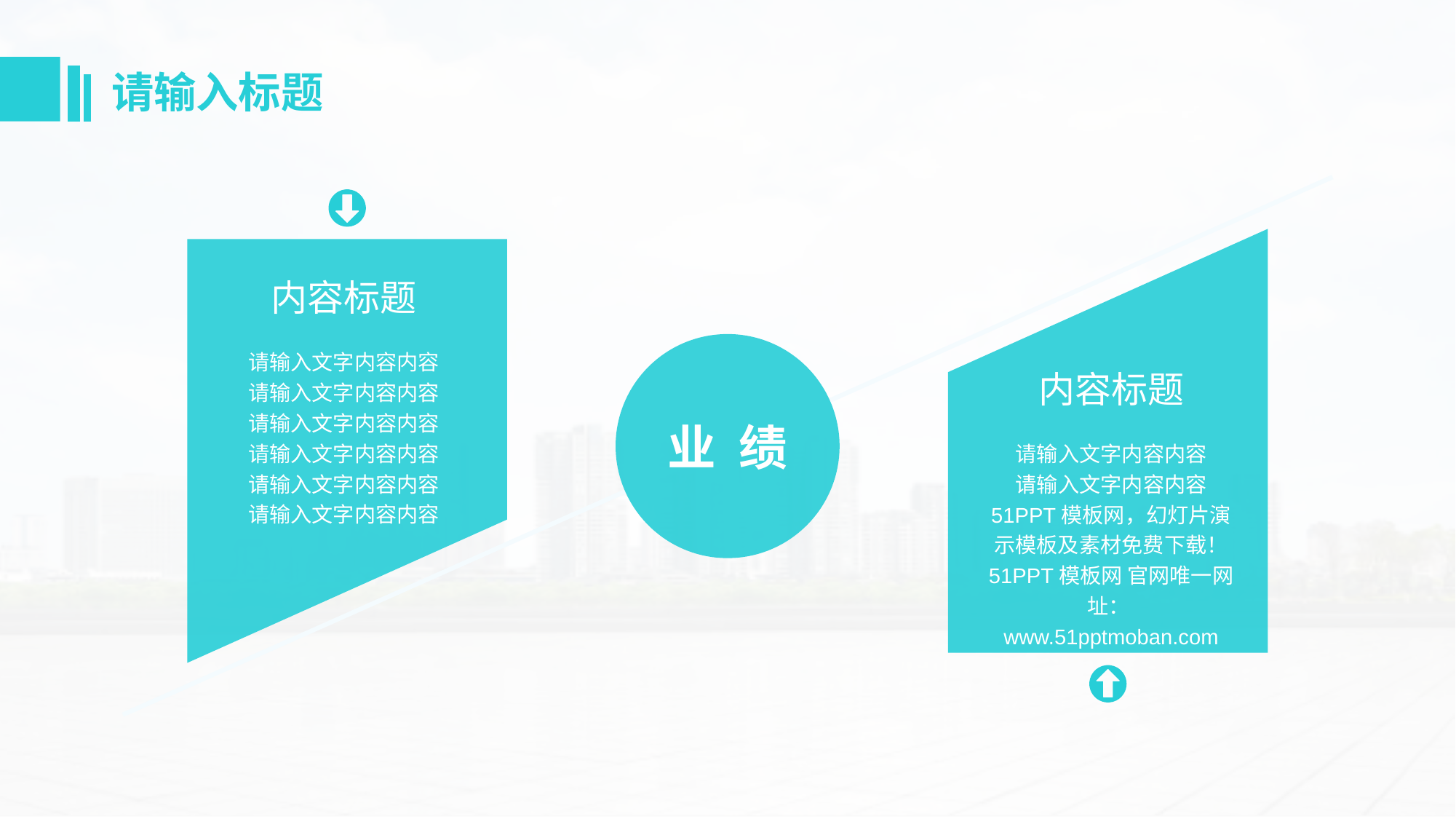

# 请输入标题

内容标题
业  绩
请输入文字内容内容
请输入文字内容内容
请输入文字内容内容
请输入文字内容内容
请输入文字内容内容
请输入文字内容内容
内容标题
请输入文字内容内容
请输入文字内容内容
51PPT模板网，幻灯片演示模板及素材免费下载！
51PPT模板网 官网唯一网址：www.51pptmoban.com